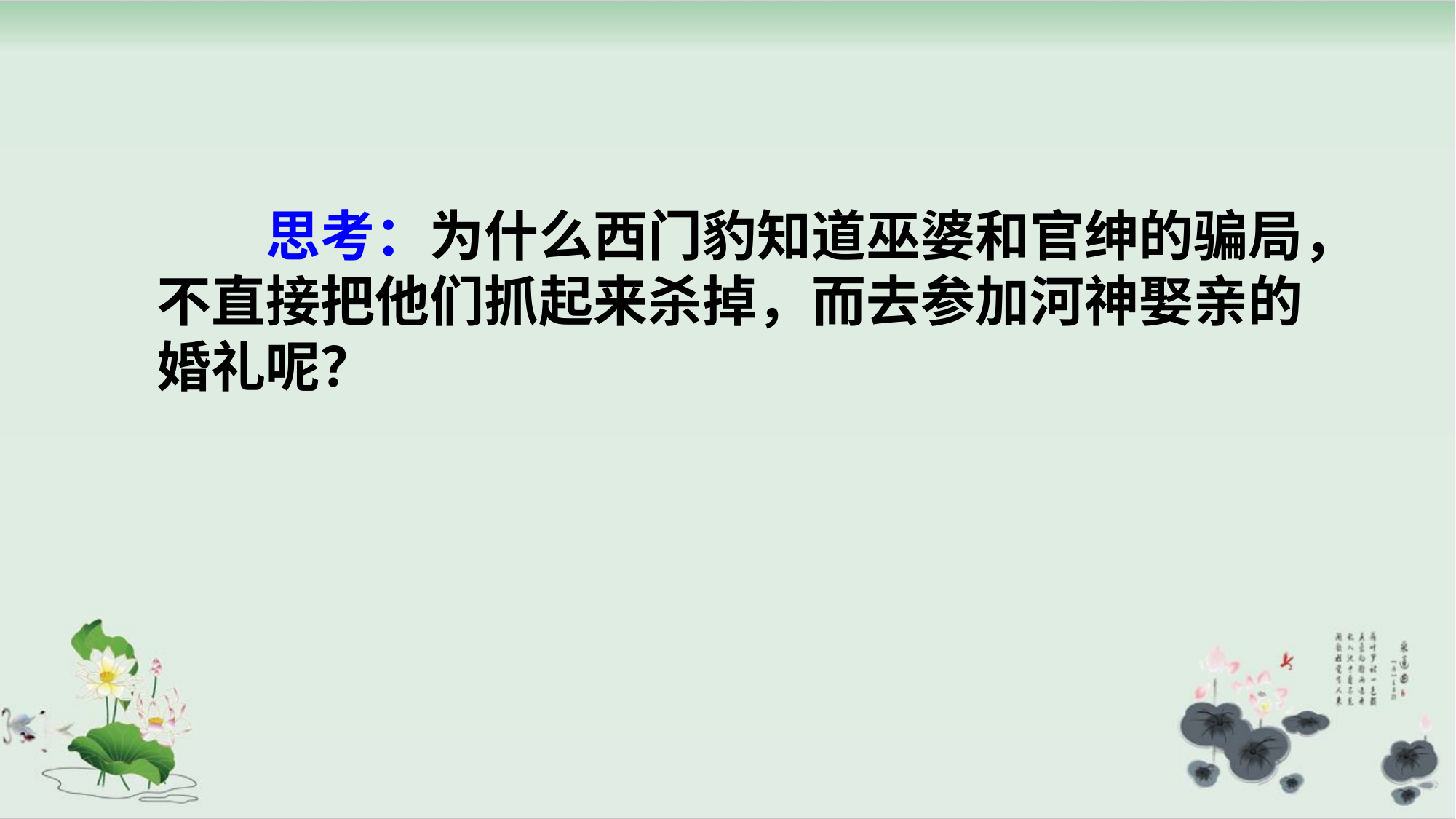

思考：为什么西门豹知道巫婆和官绅的骗局，不直接把他们抓起来杀掉，而去参加河神娶亲的婚礼呢？